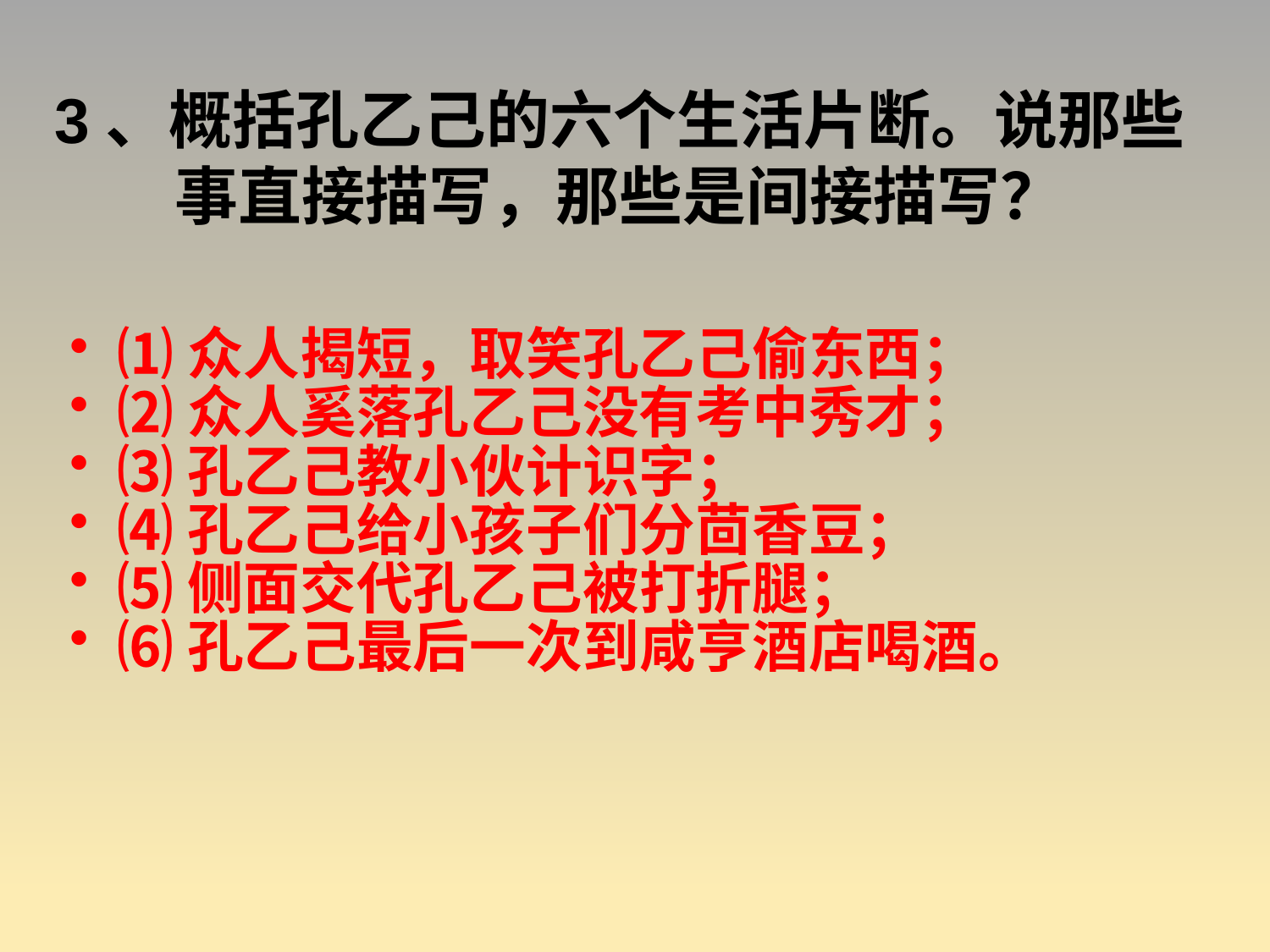

# 3、概括孔乙己的六个生活片断。说那些事直接描写，那些是间接描写？

⑴众人揭短，取笑孔乙己偷东西；
⑵众人奚落孔乙己没有考中秀才；
⑶孔乙己教小伙计识字；
⑷孔乙己给小孩子们分茴香豆；
⑸侧面交代孔乙己被打折腿；
⑹孔乙己最后一次到咸亨酒店喝酒。